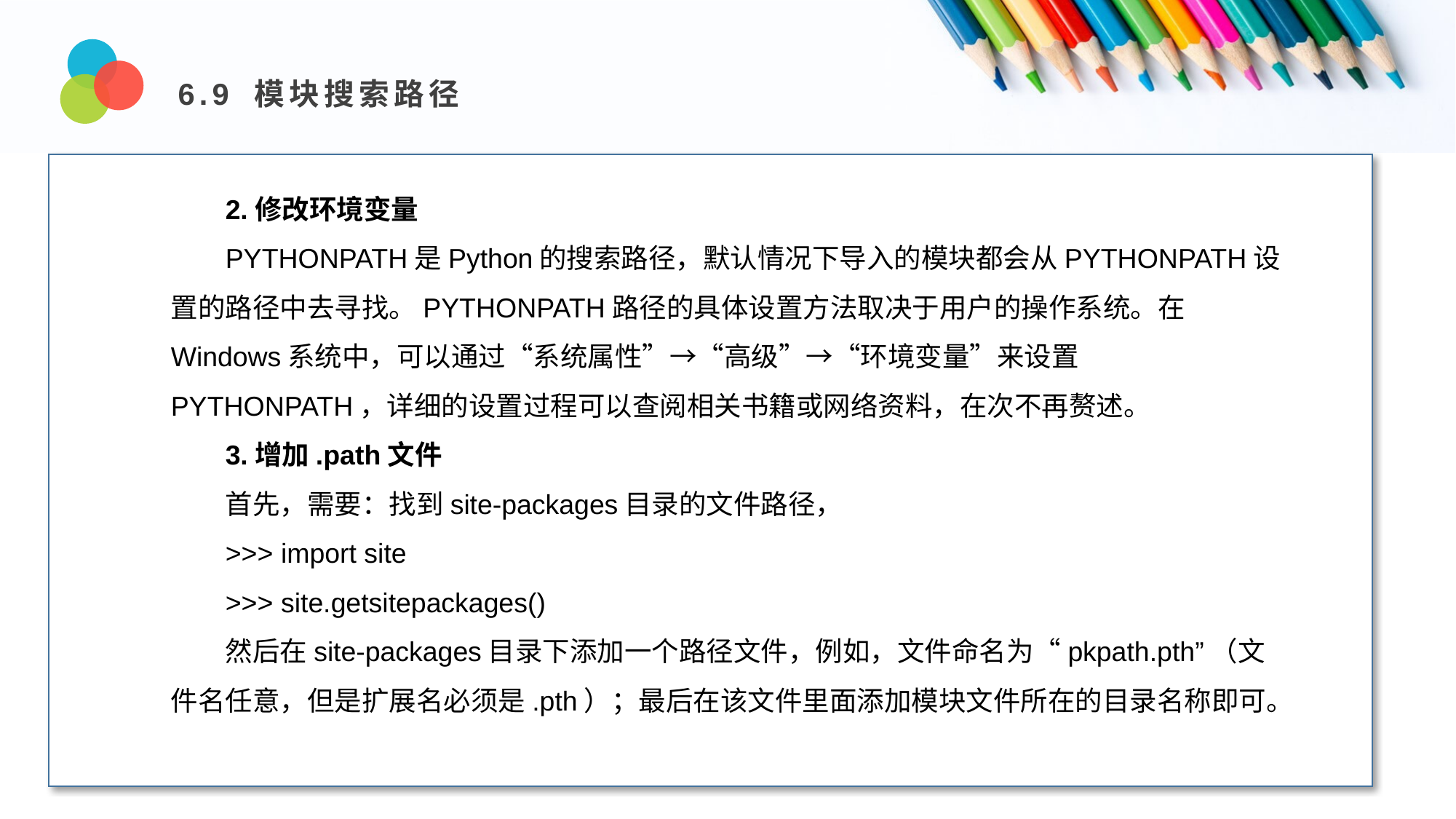

6.9 模块搜索路径
Design and Production
2.修改环境变量
PYTHONPATH是Python的搜索路径，默认情况下导入的模块都会从PYTHONPATH设置的路径中去寻找。PYTHONPATH路径的具体设置方法取决于用户的操作系统。在Windows系统中，可以通过“系统属性”→“高级”→“环境变量”来设置PYTHONPATH，详细的设置过程可以查阅相关书籍或网络资料，在次不再赘述。
3.增加.path文件
首先，需要：找到site-packages目录的文件路径，
>>> import site
>>> site.getsitepackages()
然后在site-packages目录下添加一个路径文件，例如，文件命名为“pkpath.pth”（文件名任意，但是扩展名必须是.pth）；最后在该文件里面添加模块文件所在的目录名称即可。